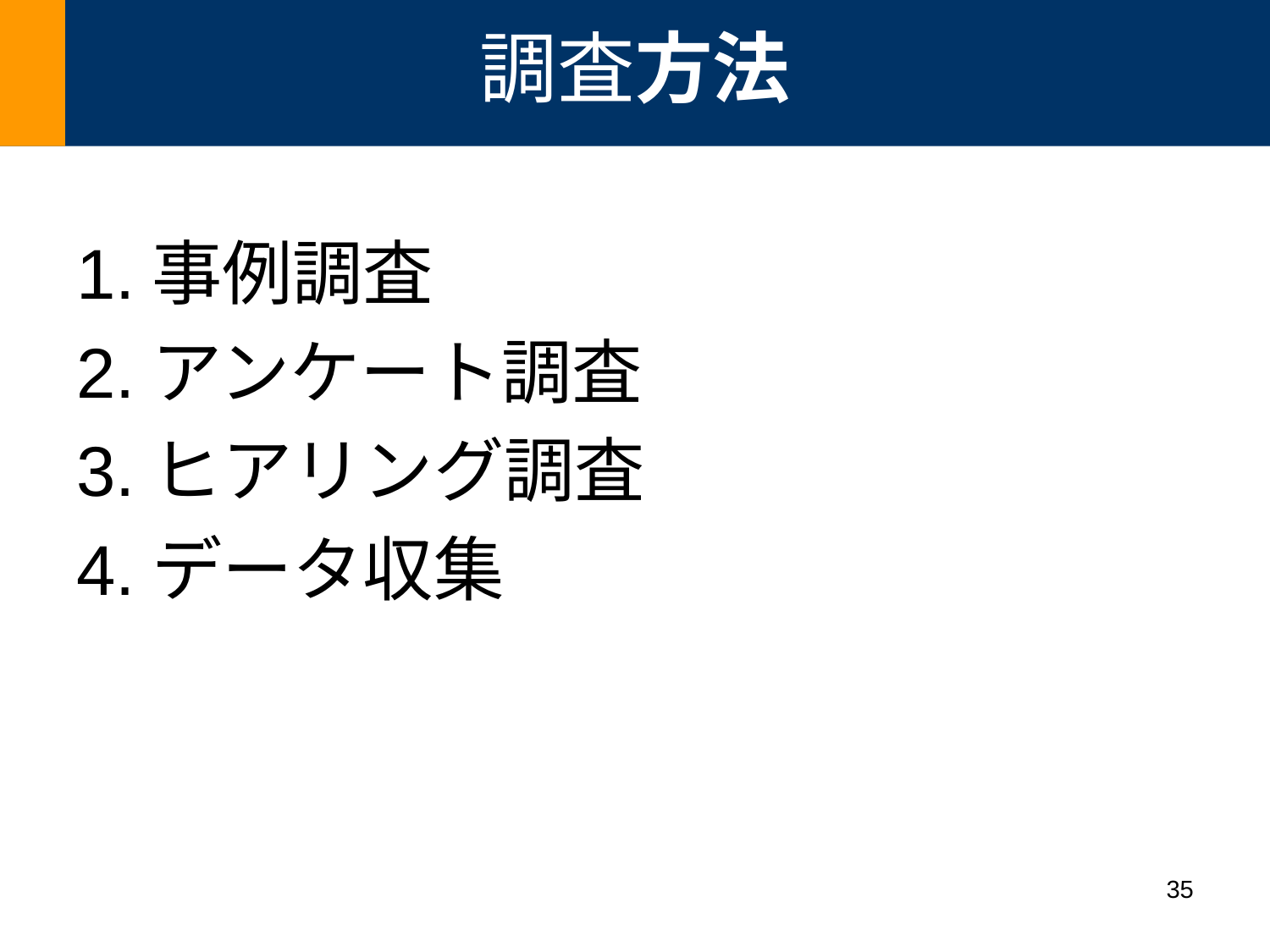

# 調査方法
1.事例調査
2.アンケート調査
3.ヒアリング調査
4.データ収集

35